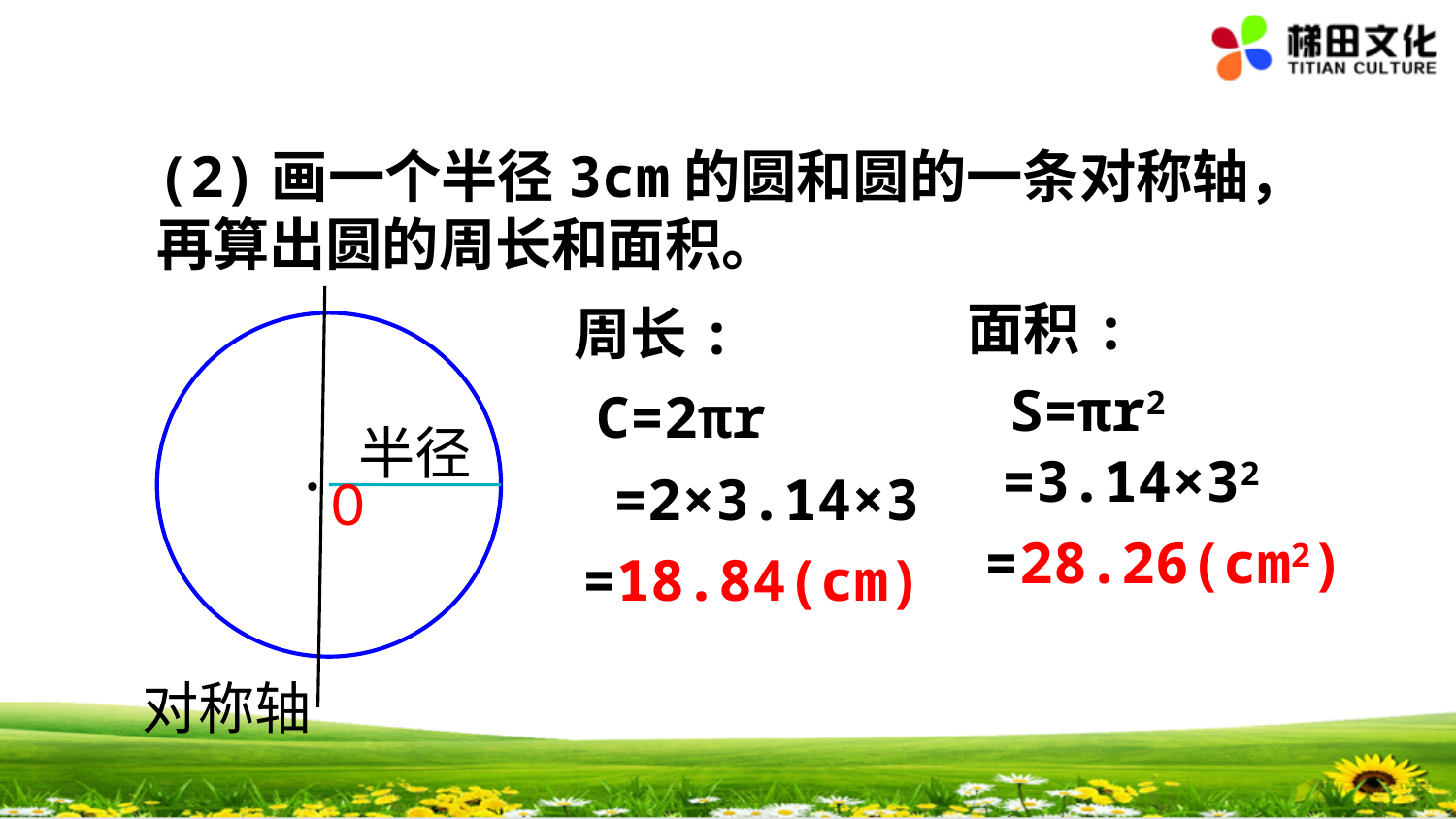

(2)画一个半径3cm的圆和圆的一条对称轴，再算出圆的周长和面积。
面积:
周长:

S=πr2
C=2πr
半径
=3.14×32
·
=2×3.14×3
O
=28.26(cm2)
=18.84(cm)
对称轴